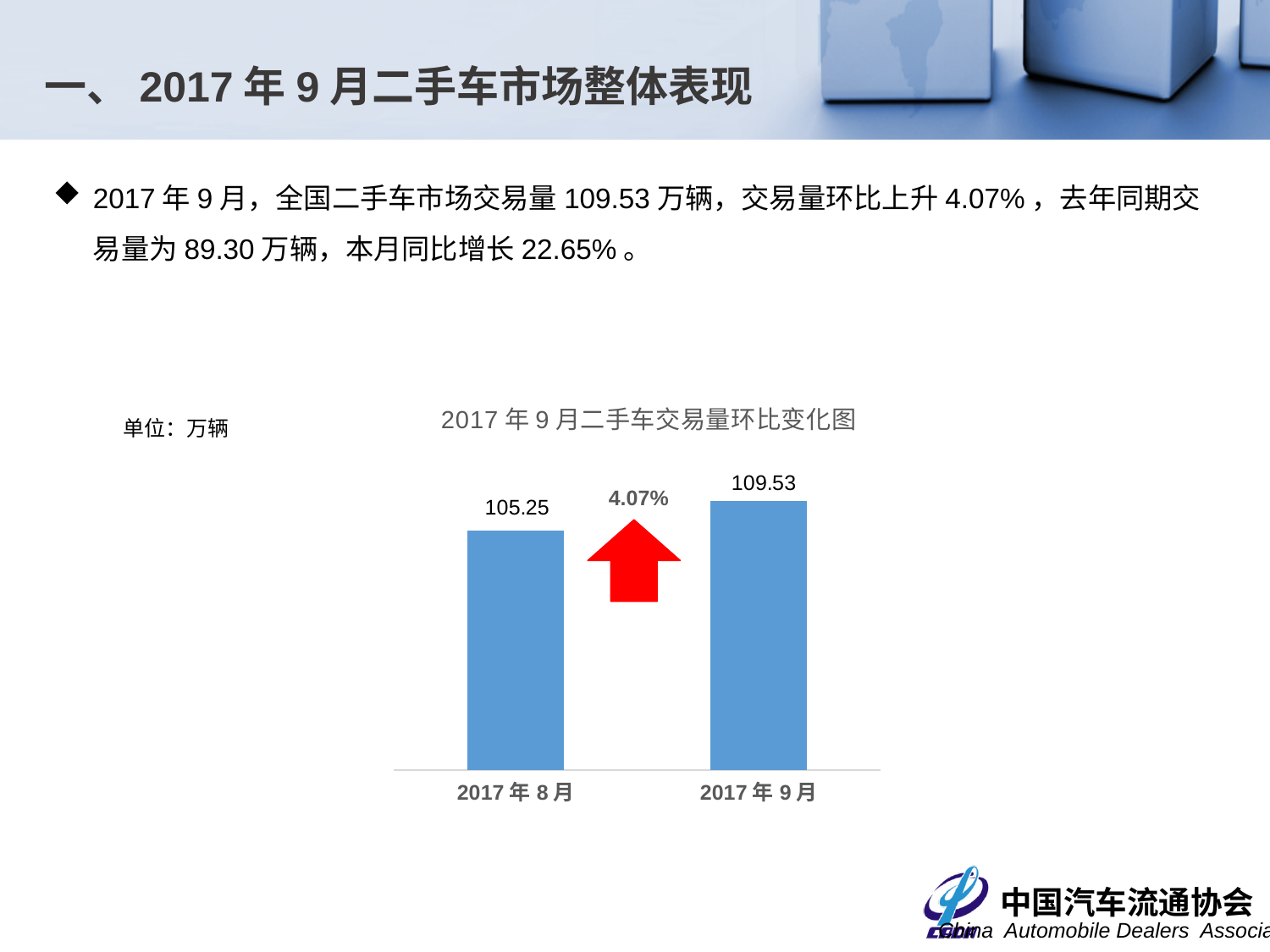

一、2017年9月二手车市场整体表现
2017年9月，全国二手车市场交易量109.53万辆，交易量环比上升4.07%，去年同期交易量为89.30万辆，本月同比增长22.65%。

### Chart: 2017年9月二手车交易量环比变化图

| Category |  |
|---|---|
| 42948 | 105.2467 |
| 42979 | 109.5323 |
单位：万辆
4.07%